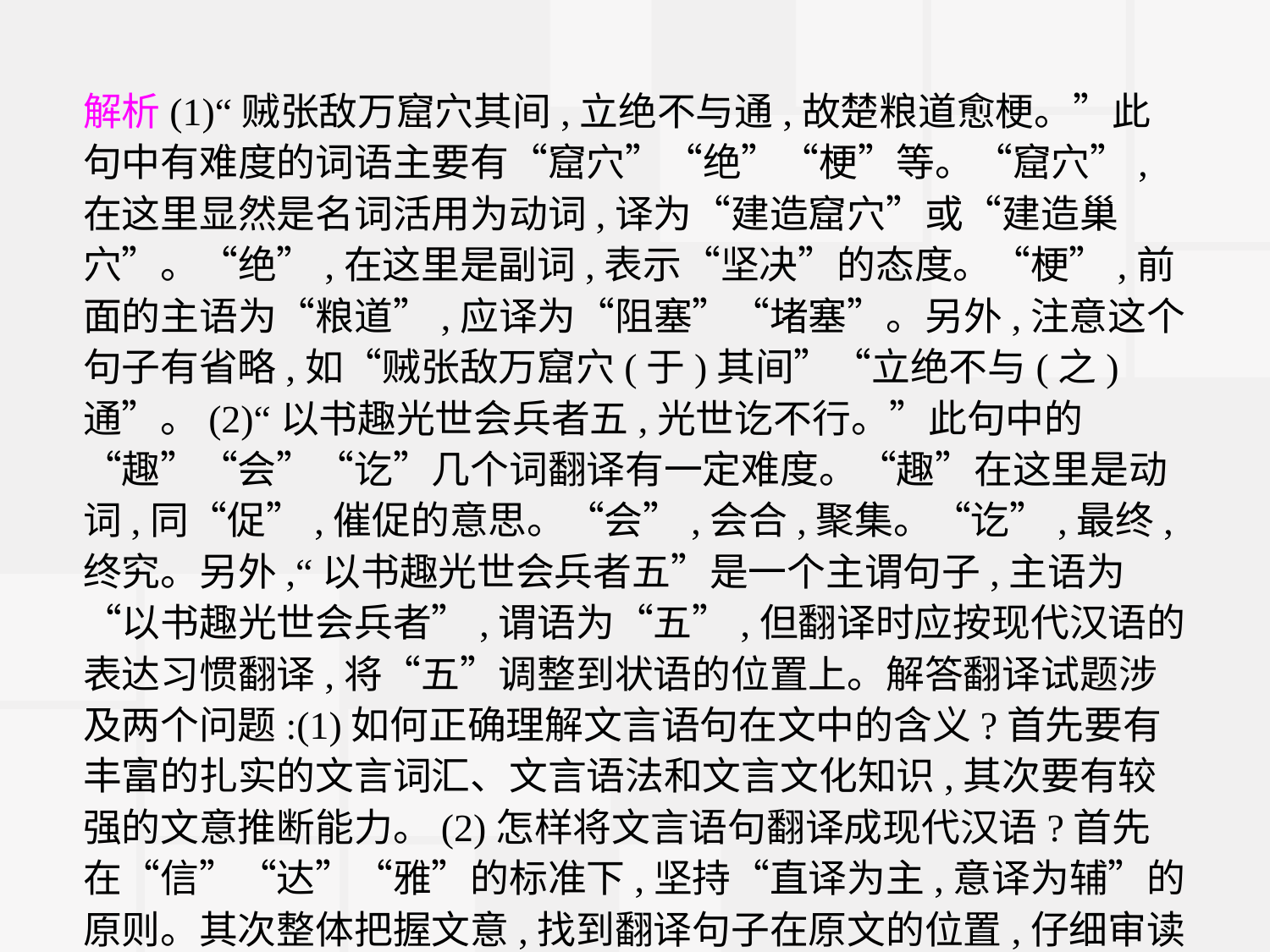

解析(1)“贼张敌万窟穴其间,立绝不与通,故楚粮道愈梗。”此句中有难度的词语主要有“窟穴”“绝”“梗”等。“窟穴”,在这里显然是名词活用为动词,译为“建造窟穴”或“建造巢穴”。“绝”,在这里是副词,表示“坚决”的态度。“梗”,前面的主语为“粮道”,应译为“阻塞”“堵塞”。另外,注意这个句子有省略,如“贼张敌万窟穴(于)其间”“立绝不与(之)通”。(2)“以书趣光世会兵者五,光世讫不行。”此句中的“趣”“会”“讫”几个词翻译有一定难度。“趣”在这里是动词,同“促”,催促的意思。“会”,会合,聚集。“讫”,最终,终究。另外,“以书趣光世会兵者五”是一个主谓句子,主语为“以书趣光世会兵者”,谓语为“五”,但翻译时应按现代汉语的表达习惯翻译,将“五”调整到状语的位置上。解答翻译试题涉及两个问题:(1)如何正确理解文言语句在文中的含义?首先要有丰富的扎实的文言词汇、文言语法和文言文化知识,其次要有较强的文意推断能力。(2)怎样将文言语句翻译成现代汉语?首先在“信”“达”“雅”的标准下,坚持“直译为主,意译为辅”的原则。其次整体把握文意,找到翻译句子在原文的位置,仔细审读翻译句子前后的语句,揣摩这句话的大致含义。